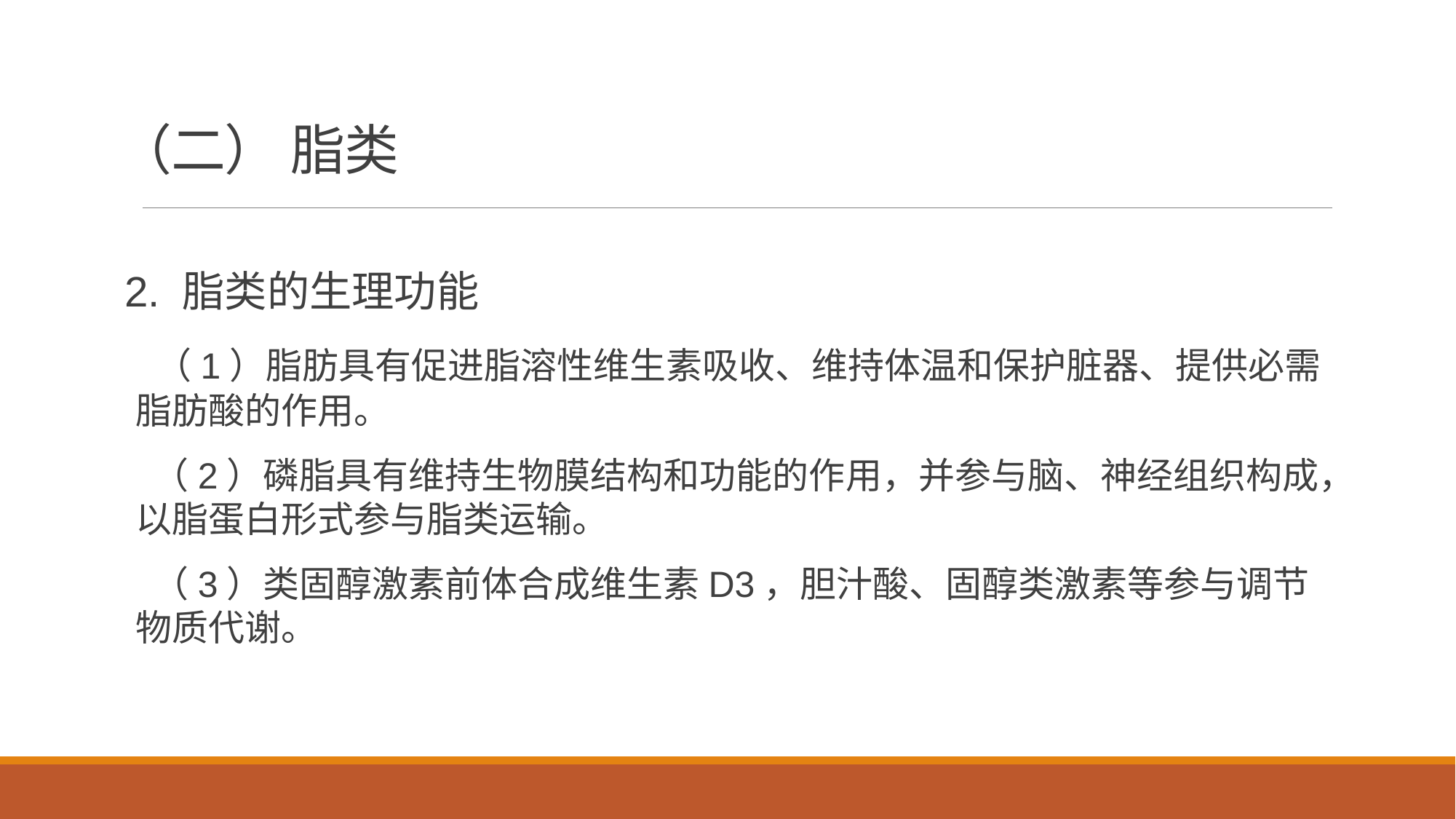

# （二） 脂类

2. 脂类的生理功能
 （1）脂肪具有促进脂溶性维生素吸收、维持体温和保护脏器、提供必需脂肪酸的作用。
 （2）磷脂具有维持生物膜结构和功能的作用，并参与脑、神经组织构成，以脂蛋白形式参与脂类运输。
 （3）类固醇激素前体合成维生素D3，胆汁酸、固醇类激素等参与调节物质代谢。